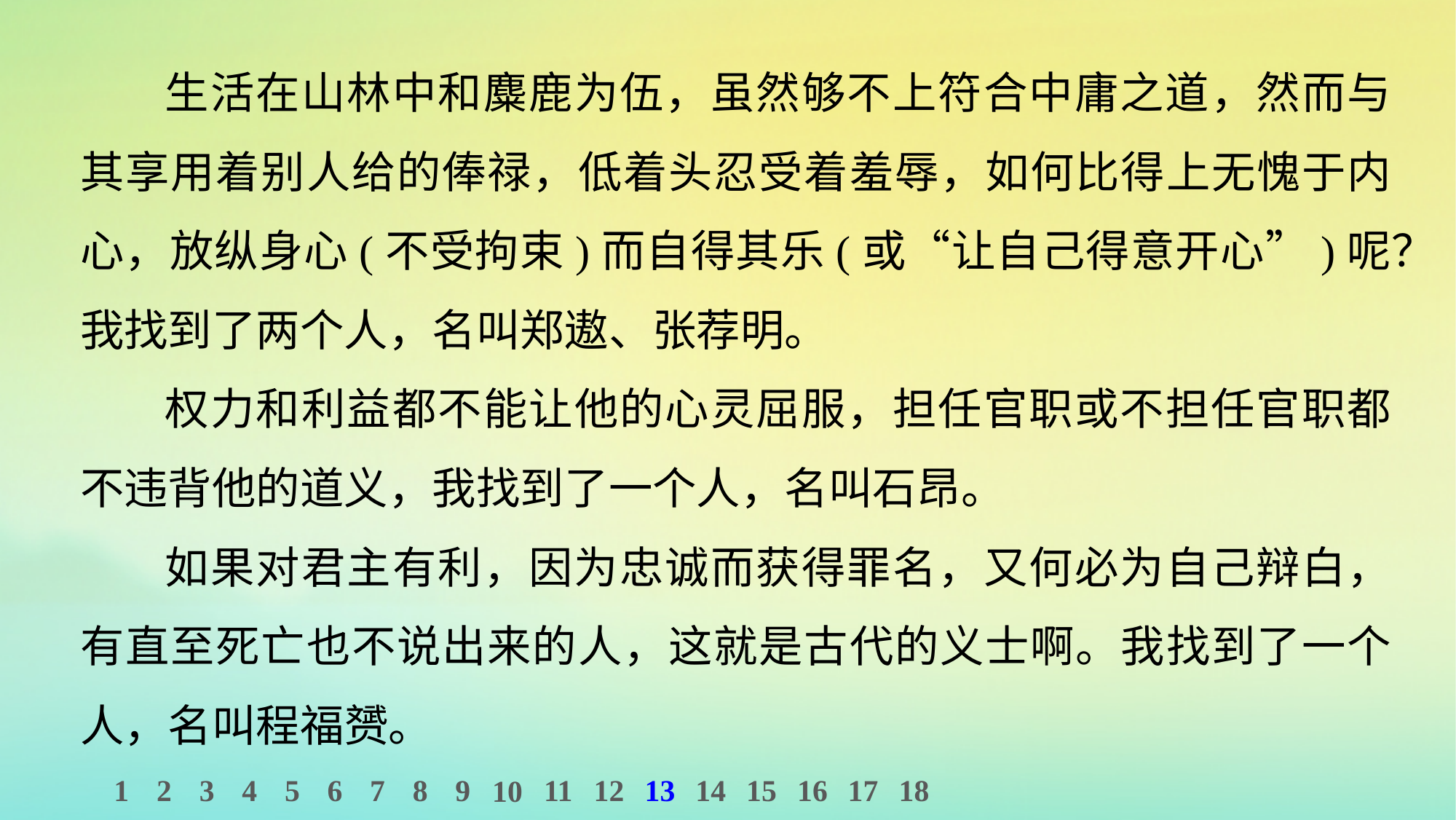

生活在山林中和麋鹿为伍，虽然够不上符合中庸之道，然而与其享用着别人给的俸禄，低着头忍受着羞辱，如何比得上无愧于内心，放纵身心(不受拘束)而自得其乐(或“让自己得意开心”)呢？我找到了两个人，名叫郑遨、张荐明。
权力和利益都不能让他的心灵屈服，担任官职或不担任官职都不违背他的道义，我找到了一个人，名叫石昂。
如果对君主有利，因为忠诚而获得罪名，又何必为自己辩白，有直至死亡也不说出来的人，这就是古代的义士啊。我找到了一个人，名叫程福赟。
1
2
3
4
5
6
7
8
9
11
12
13
14
15
16
17
18
10